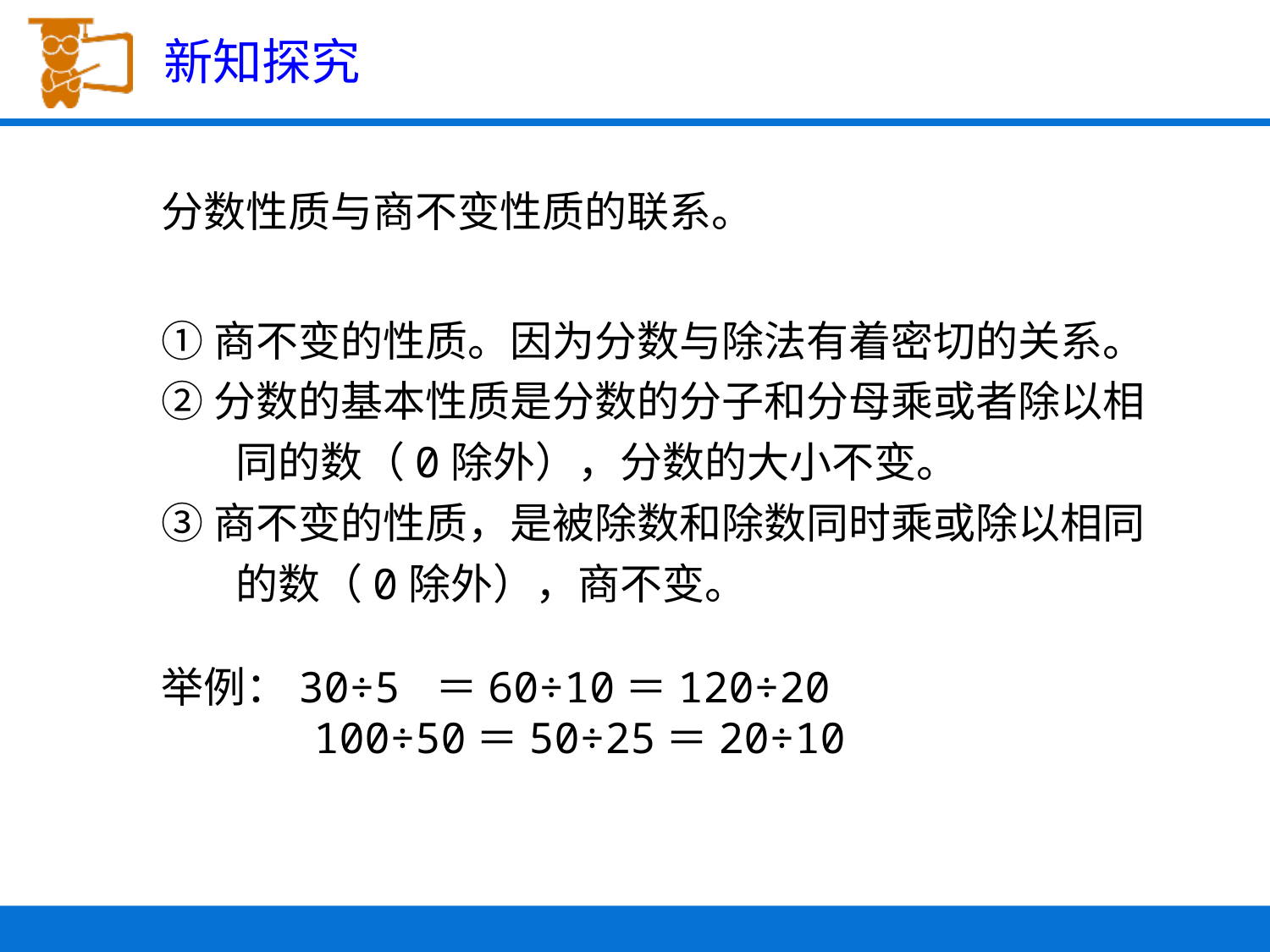

新知探究
分数性质与商不变性质的联系。
①商不变的性质。因为分数与除法有着密切的关系。
②分数的基本性质是分数的分子和分母乘或者除以相同的数（0除外），分数的大小不变。
③商不变的性质，是被除数和除数同时乘或除以相同的数（0除外），商不变。
举例：30÷5 ＝60÷10＝120÷20
      100÷50＝50÷25＝20÷10